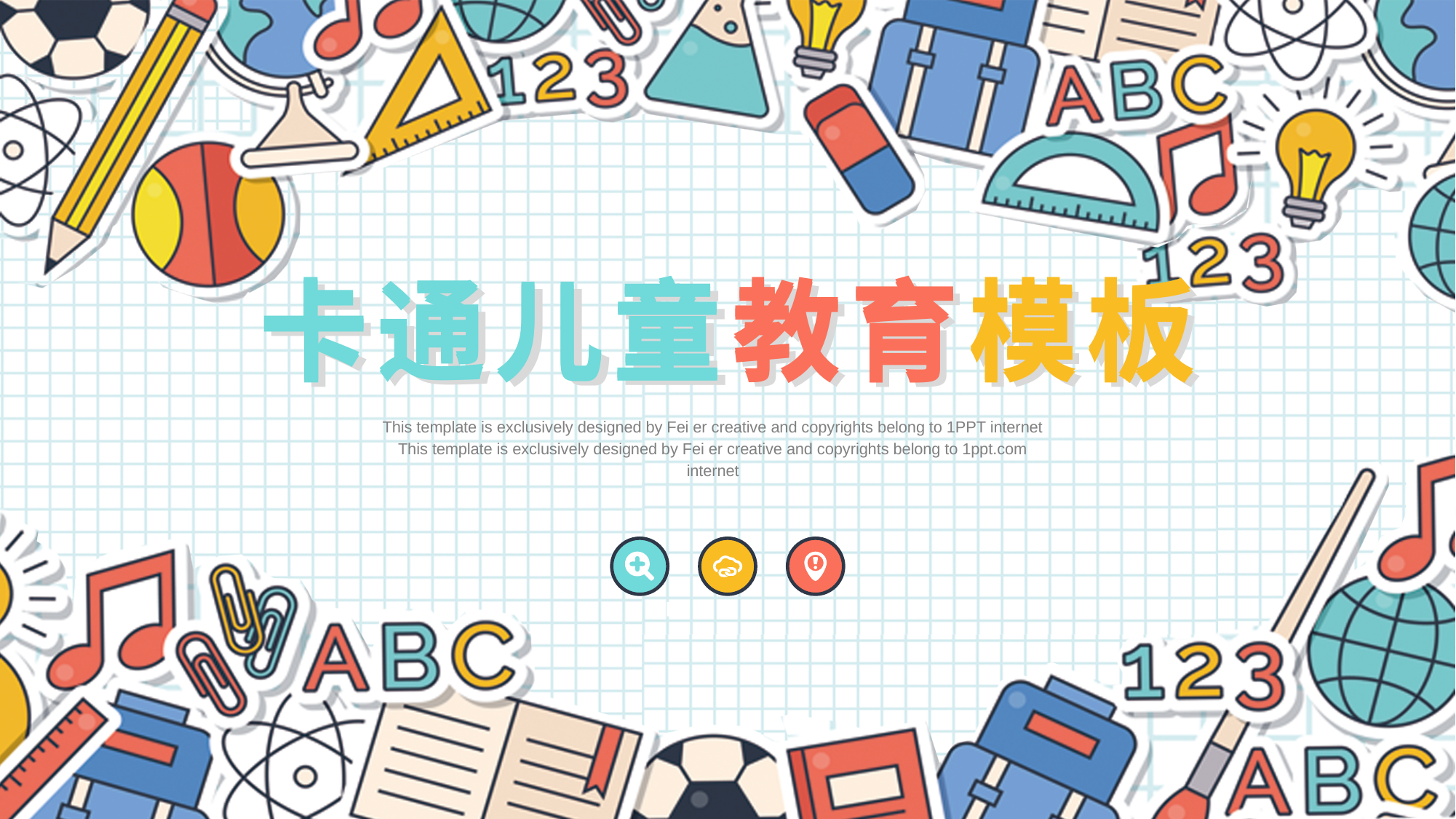

卡通儿童教育模板
卡通儿童教育模板
卡通儿童教育模板
This template is exclusively designed by Fei er creative and copyrights belong to 1PPT internet This template is exclusively designed by Fei er creative and copyrights belong to 1ppt.com internet